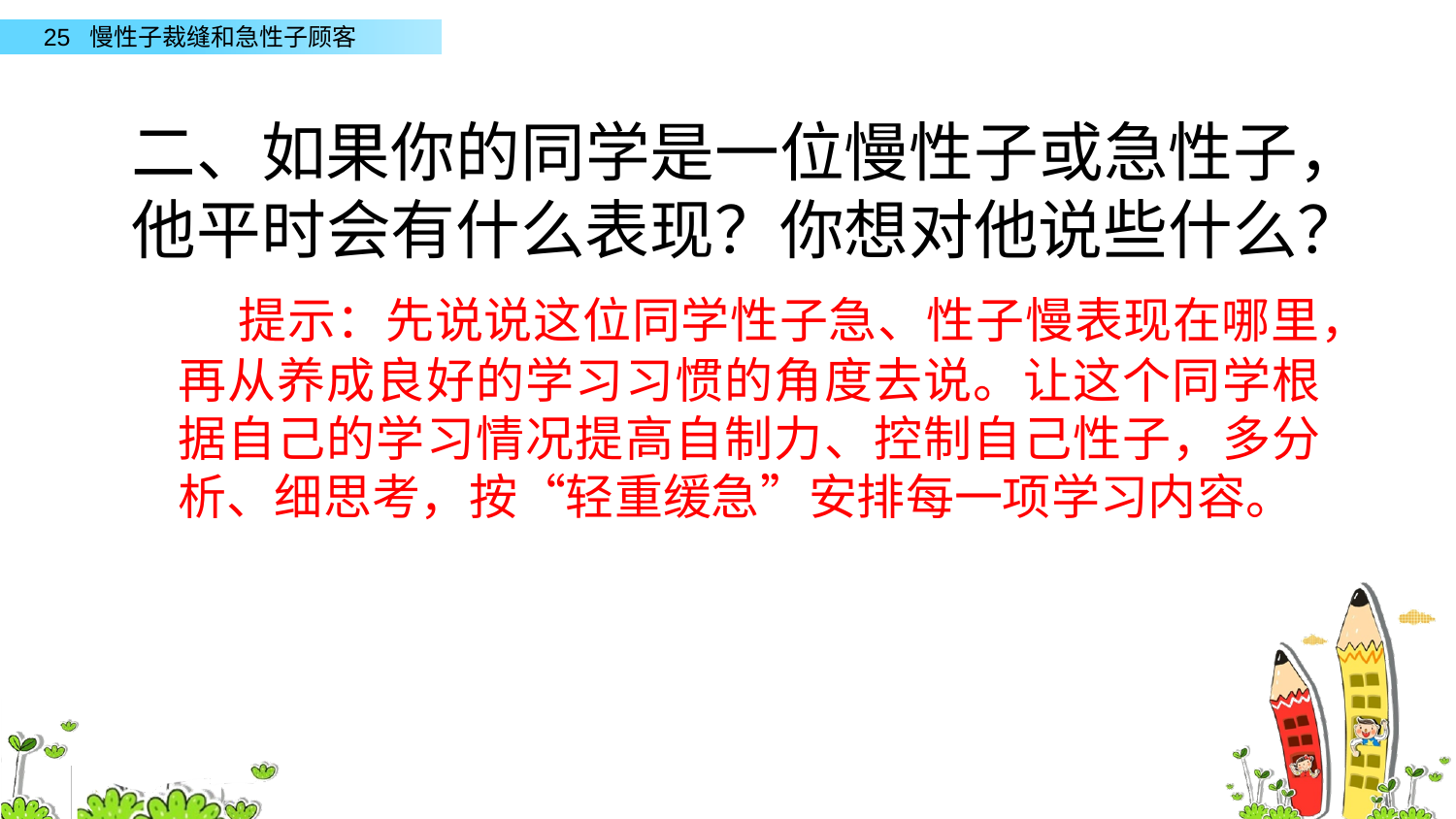

二、如果你的同学是一位慢性子或急性子，
他平时会有什么表现？你想对他说些什么？
    提示：先说说这位同学性子急、性子慢表现在哪里，再从养成良好的学习习惯的角度去说。让这个同学根据自己的学习情况提高自制力、控制自己性子，多分析、细思考，按“轻重缓急”安排每一项学习内容。